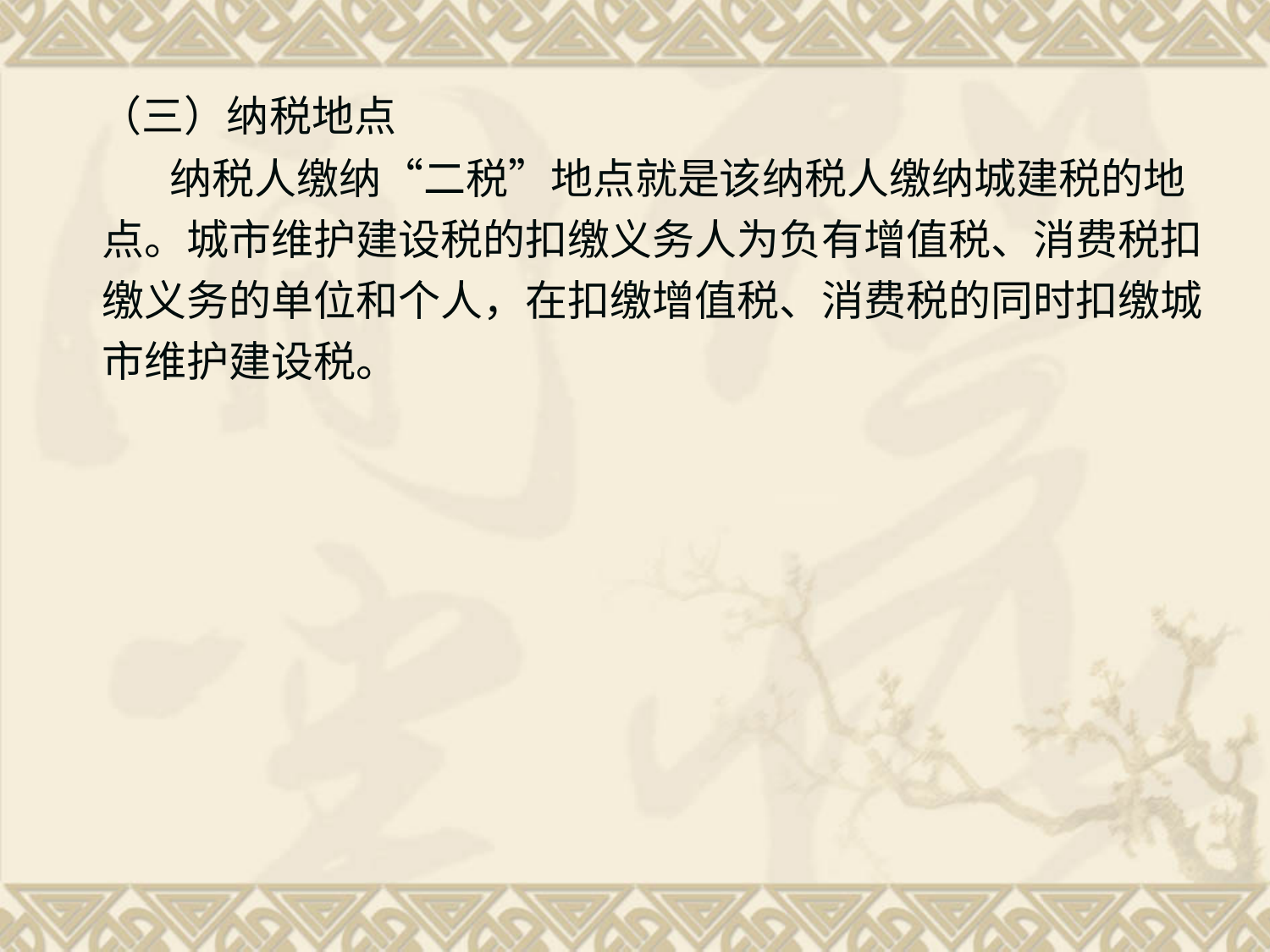

（三）纳税地点
           纳税人缴纳“二税”地点就是该纳税人缴纳城建税的地点。城市维护建设税的扣缴义务人为负有增值税、消费税扣缴义务的单位和个人，在扣缴增值税、消费税的同时扣缴城市维护建设税。